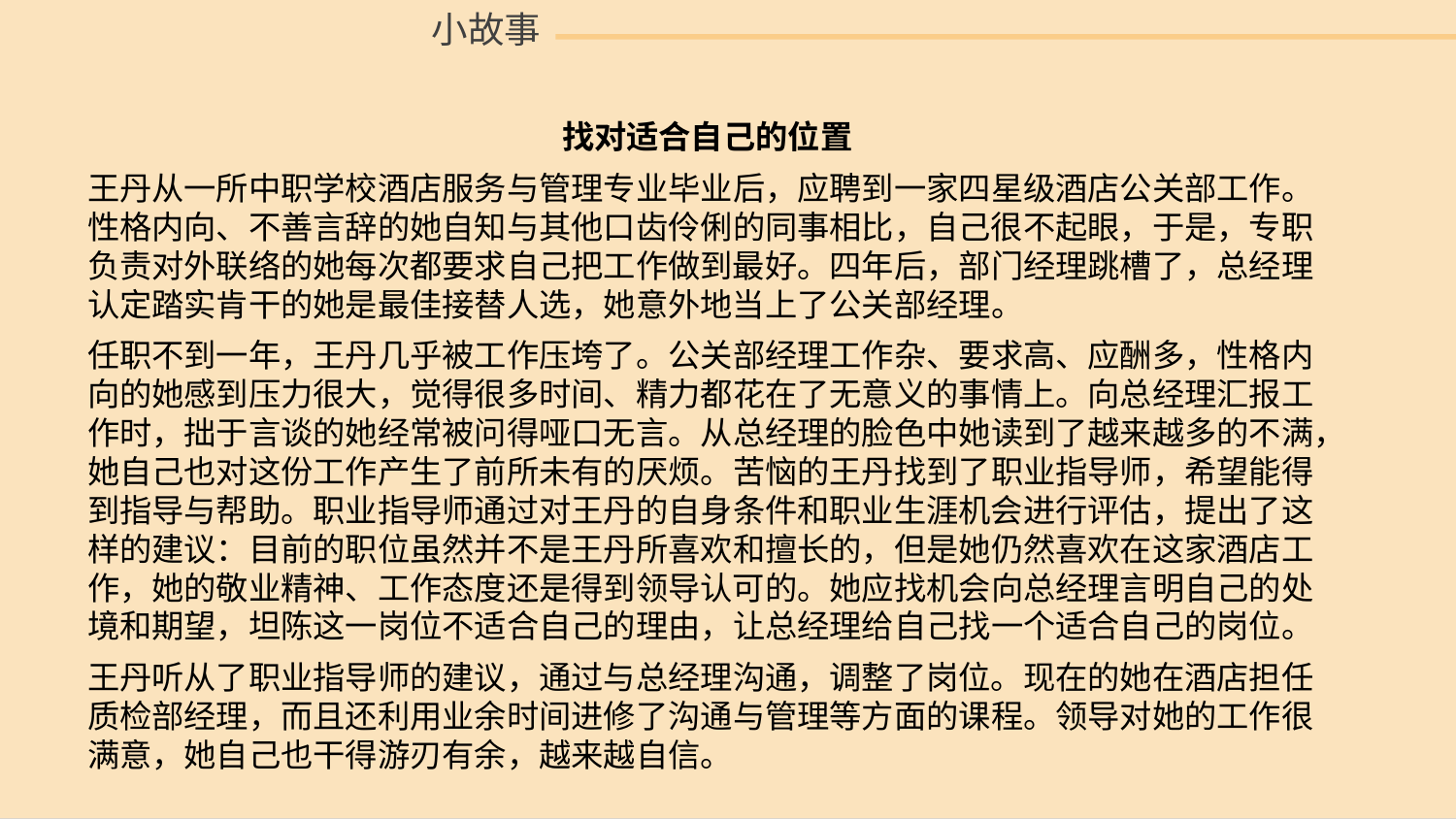

小故事

找对适合自己的位置
王丹从一所中职学校酒店服务与管理专业毕业后，应聘到一家四星级酒店公关部工作。性格内向、不善言辞的她自知与其他口齿伶俐的同事相比，自己很不起眼，于是，专职负责对外联络的她每次都要求自己把工作做到最好。四年后，部门经理跳槽了，总经理认定踏实肯干的她是最佳接替人选，她意外地当上了公关部经理。
任职不到一年，王丹几乎被工作压垮了。公关部经理工作杂、要求高、应酬多，性格内向的她感到压力很大，觉得很多时间、精力都花在了无意义的事情上。向总经理汇报工作时，拙于言谈的她经常被问得哑口无言。从总经理的脸色中她读到了越来越多的不满，她自己也对这份工作产生了前所未有的厌烦。苦恼的王丹找到了职业指导师，希望能得到指导与帮助。职业指导师通过对王丹的自身条件和职业生涯机会进行评估，提出了这样的建议：目前的职位虽然并不是王丹所喜欢和擅长的，但是她仍然喜欢在这家酒店工作，她的敬业精神、工作态度还是得到领导认可的。她应找机会向总经理言明自己的处境和期望，坦陈这一岗位不适合自己的理由，让总经理给自己找一个适合自己的岗位。
王丹听从了职业指导师的建议，通过与总经理沟通，调整了岗位。现在的她在酒店担任质检部经理，而且还利用业余时间进修了沟通与管理等方面的课程。领导对她的工作很满意，她自己也干得游刃有余，越来越自信。